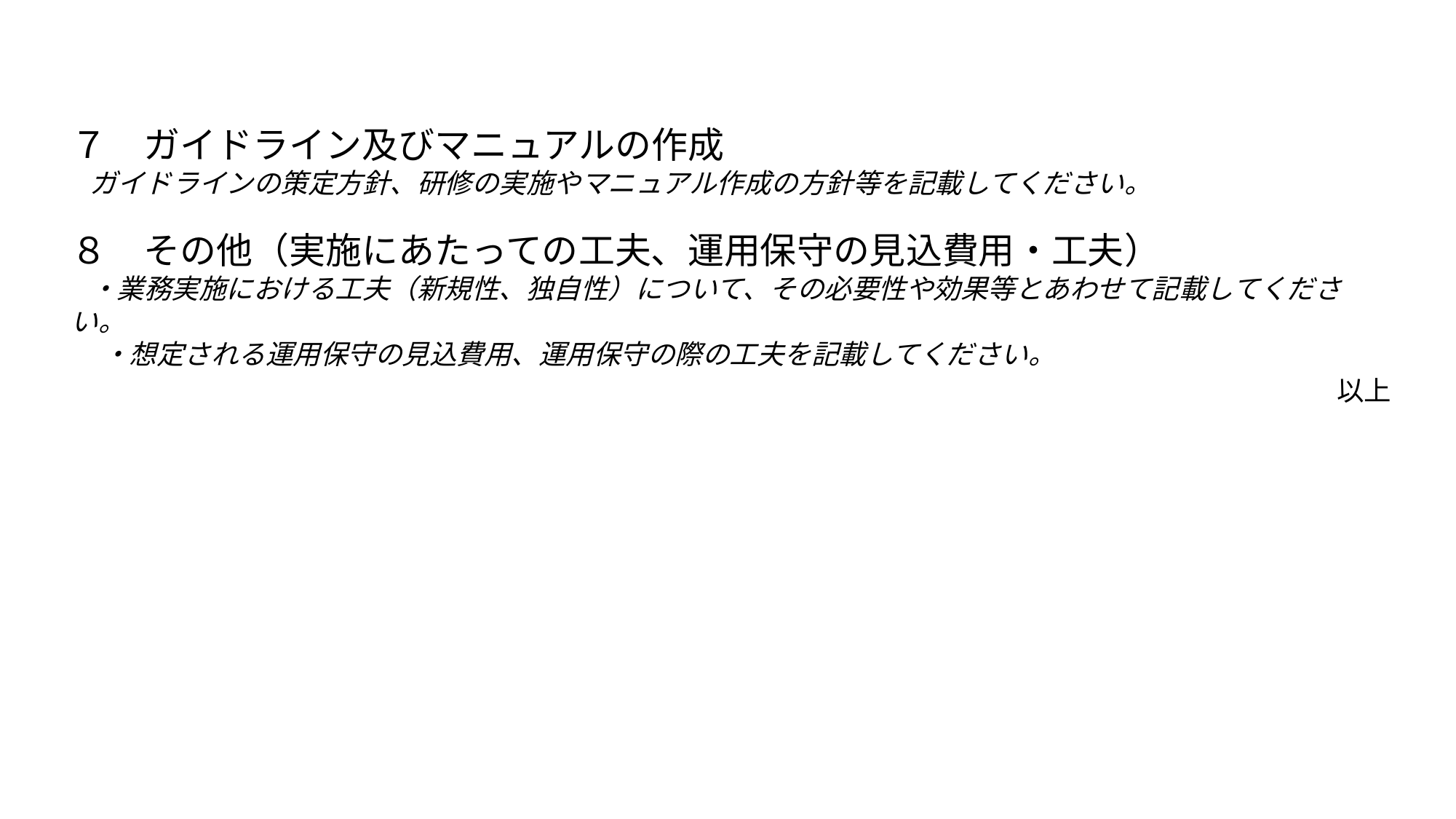

７　ガイドライン及びマニュアルの作成
  ガイドラインの策定方針、研修の実施やマニュアル作成の方針等を記載してください。

８　その他（実施にあたっての工夫、運用保守の見込費用・工夫）
  ・業務実施における工夫（新規性、独自性）について、その必要性や効果等とあわせて記載してください。
　 ・想定される運用保守の見込費用、運用保守の際の工夫を記載してください。
以上